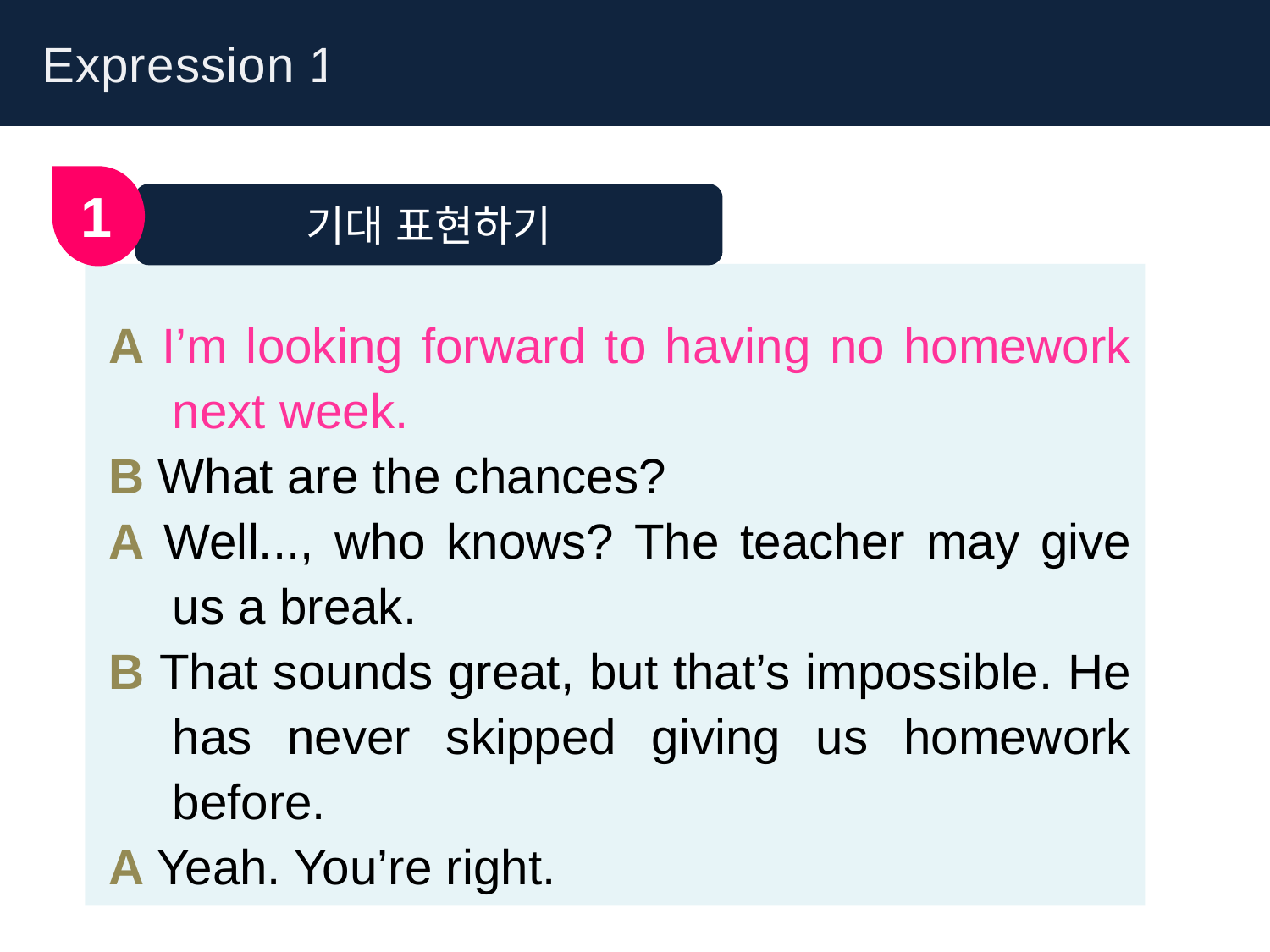

Expression 1

1
기대 표현하기

A I’m looking forward to having no homework next week.
B What are the chances?
A Well..., who knows? The teacher may give us a break.
B That sounds great, but that’s impossible. He has never skipped giving us homework before.
A Yeah. You’re right.